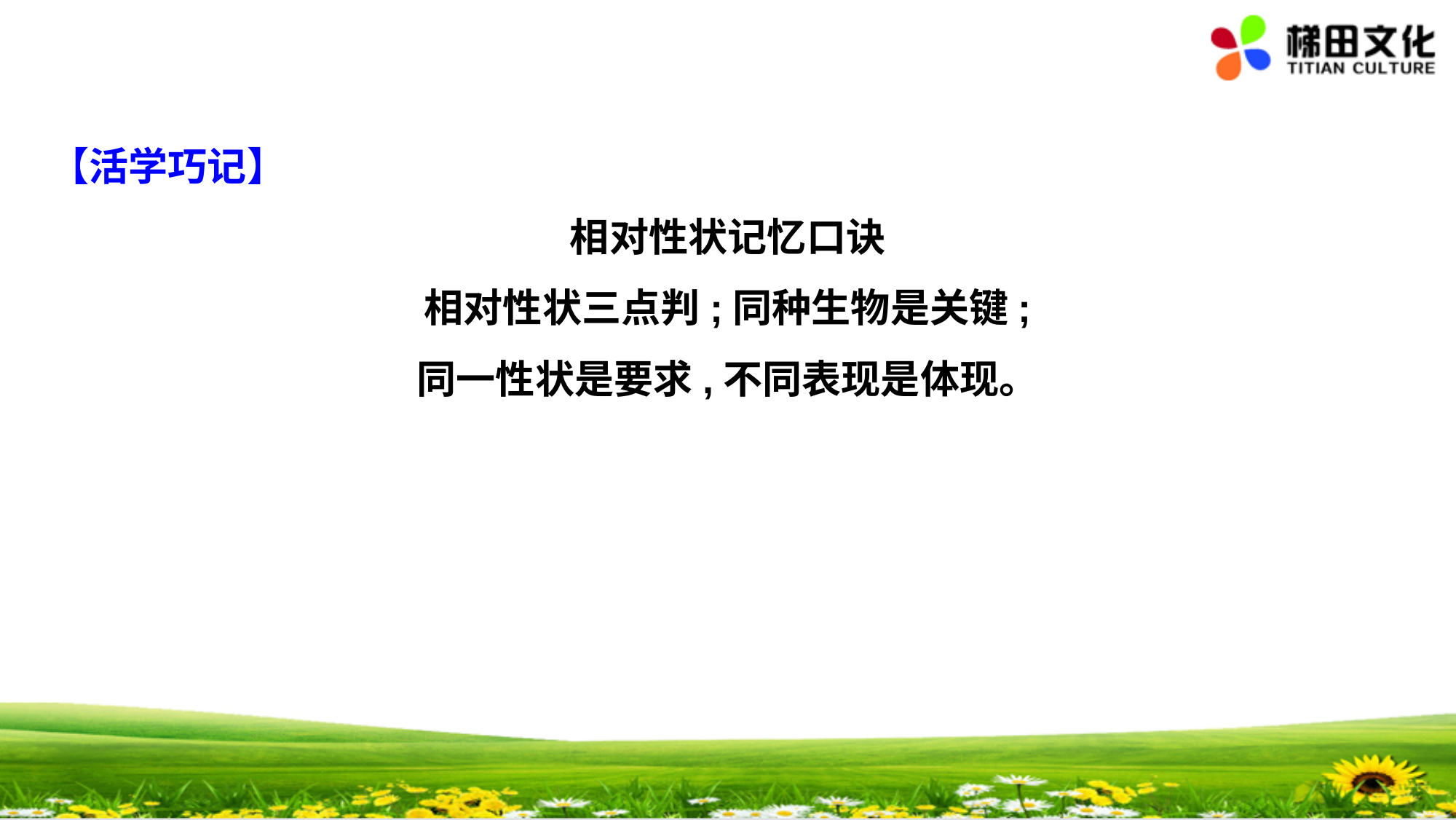

【活学巧记】
相对性状记忆口诀
相对性状三点判;同种生物是关键;
同一性状是要求,不同表现是体现。